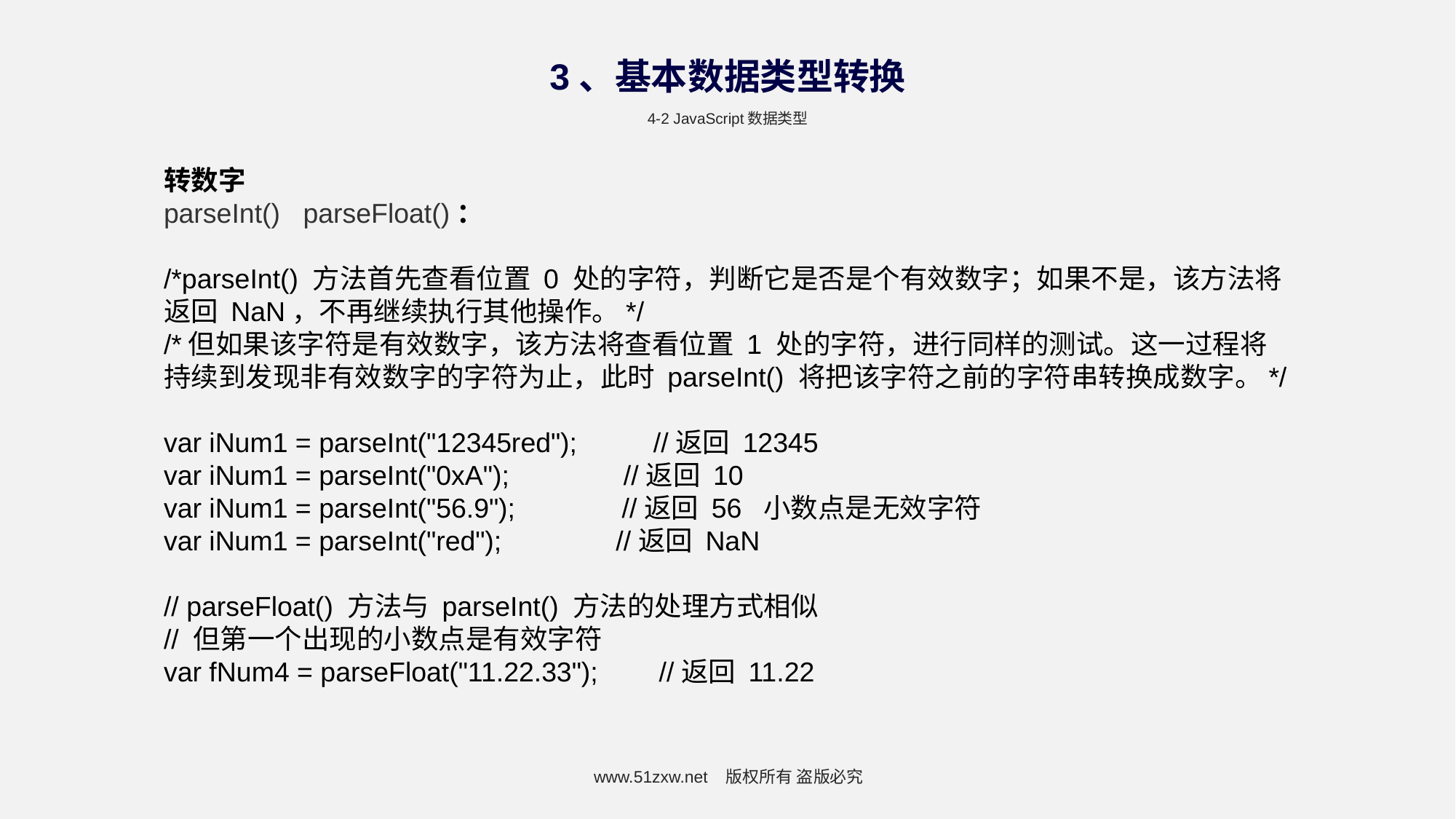

3、基本数据类型转换
4-2 JavaScript数据类型
转数字
parseInt()   parseFloat()：

/*parseInt() 方法首先查看位置 0 处的字符，判断它是否是个有效数字；如果不是，该方法将返回 NaN，不再继续执行其他操作。*/
/*但如果该字符是有效数字，该方法将查看位置 1 处的字符，进行同样的测试。这一过程将持续到发现非有效数字的字符为止，此时 parseInt() 将把该字符之前的字符串转换成数字。*/

var iNum1 = parseInt("12345red");          //返回 12345
var iNum1 = parseInt("0xA");               //返回 10
var iNum1 = parseInt("56.9");              //返回 56  小数点是无效字符
var iNum1 = parseInt("red");               //返回 NaN

// parseFloat() 方法与 parseInt() 方法的处理方式相似
// 但第一个出现的小数点是有效字符
var fNum4 = parseFloat("11.22.33");        //返回 11.22
www.51zxw.net   版权所有 盗版必究